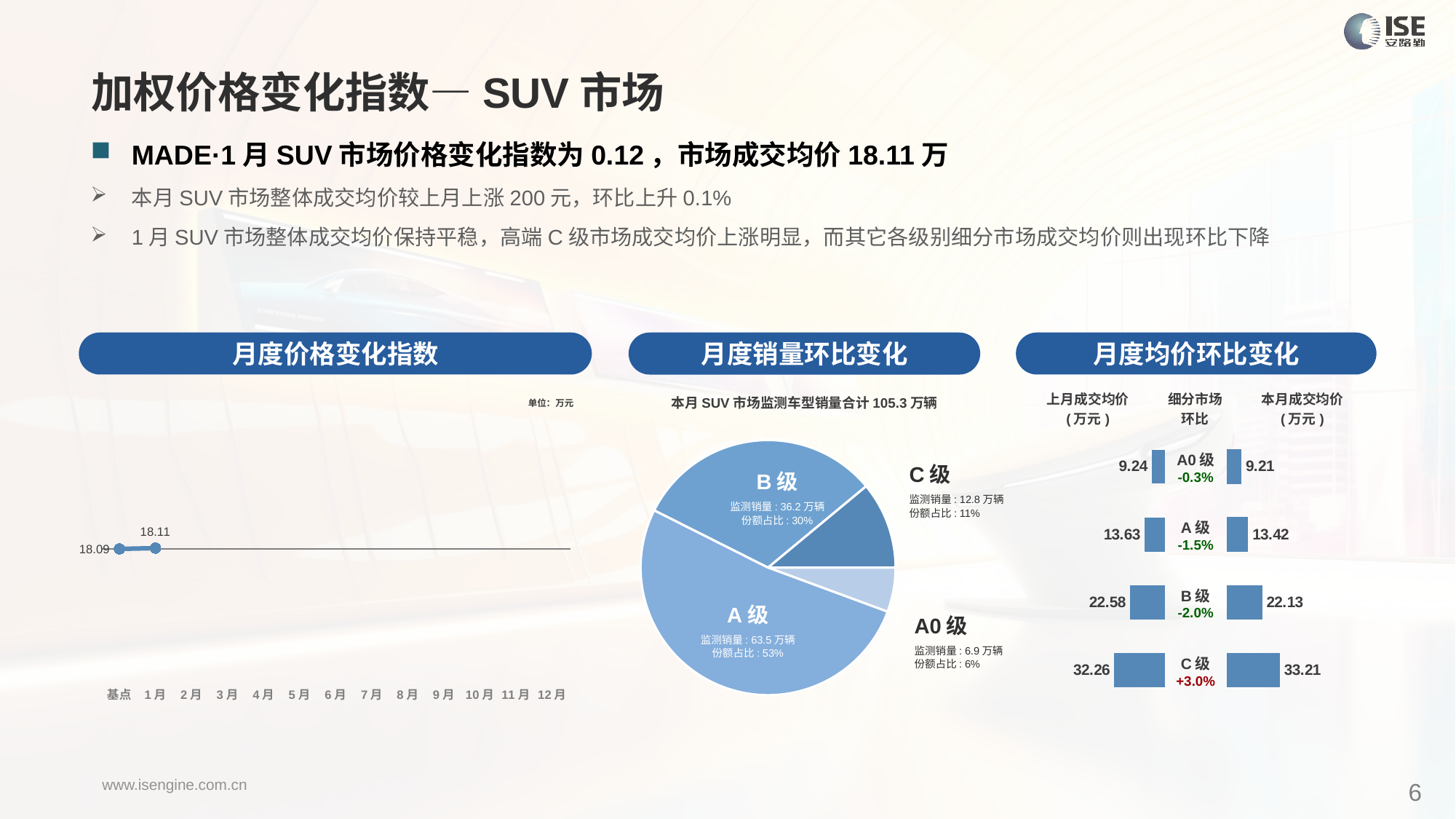

加权价格变化指数—SUV市场
MADE·1月SUV市场价格变化指数为0.12，市场成交均价18.11万
本月SUV市场整体成交均价较上月上涨200元，环比上升0.1%
1月SUV市场整体成交均价保持平稳，高端C级市场成交均价上涨明显，而其它各级别细分市场成交均价则出现环比下降
月度价格变化指数

月度均价环比变化

月度销量环比变化

### Chart

| Category | Y2024 |
|---|---|
| 基点 | 0.0 |
| 1月 | 0.12299570421880901 |
| 2月 | None |
| 3月 | None |
| 4月 | None |
| 5月 | None |
| 6月 | None |
| 7月 | None |
| 8月 | None |
| 9月 | None |
| 10月 | None |
| 11月 | None |
| 12月 | None |
本月SUV市场监测车型销量合计105.3万辆
| 上月成交均价 (万元) | 细分市场 环比 | 本月成交均价 (万元) |
| --- | --- | --- |
单位：万元

### Chart

| Category | 细分市场 |
|---|---|
| A0级 | 59307.000000002794 |
| A级 | 545549.0000000123 |
| B级 | 332513.0000000179 |
| C级 | 116012.0000000045 |
| A0级 -0.3% |
| --- |
| A级 -1.5% |
| B级 -2.0% |
| C级 +3.0% |

### Chart

| Category | 成交均价 |
|---|---|
| A0 | 9.24 |
| A | 13.63 |
| B | 22.58 |
| C | 32.26 |

### Chart

| Category | 金额 |
|---|---|
| A0 | 9.21 |
| A | 13.42 |
| B | 22.13 |
| C | 33.21 |
C级
监测销量: 12.8万辆
份额占比: 11%
B级
监测销量: 36.2万辆
份额占比: 30%
A级
监测销量: 63.5万辆
份额占比: 53%
A0级
监测销量: 6.9万辆
份额占比: 6%
6